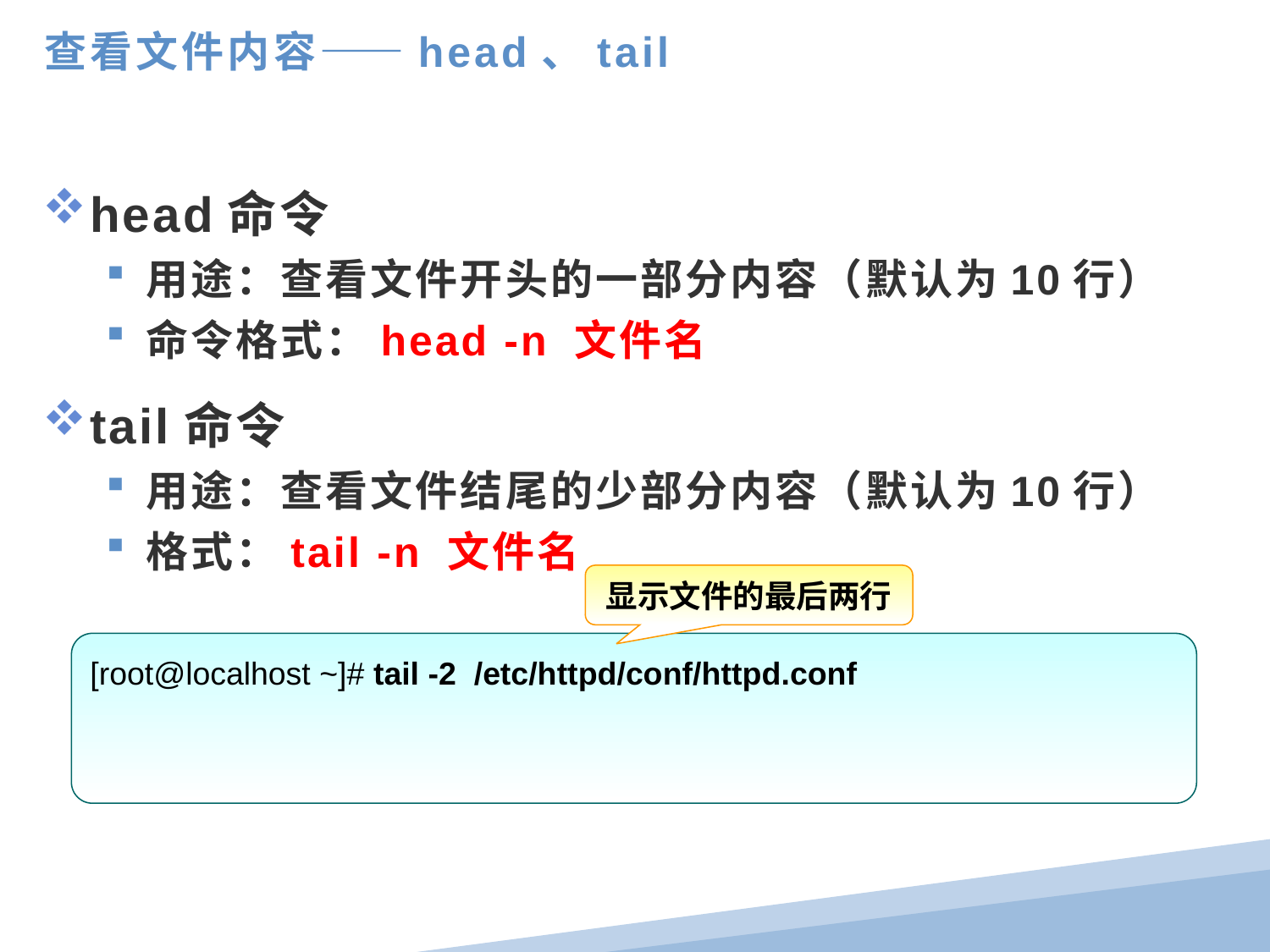

查看文件内容——head、tail
head命令
用途：查看文件开头的一部分内容（默认为10行）
命令格式：head -n 文件名
tail命令
用途：查看文件结尾的少部分内容（默认为10行）
格式：tail -n 文件名
显示文件的最后两行
[root@localhost ~]# tail -2  /etc/httpd/conf/httpd.conf